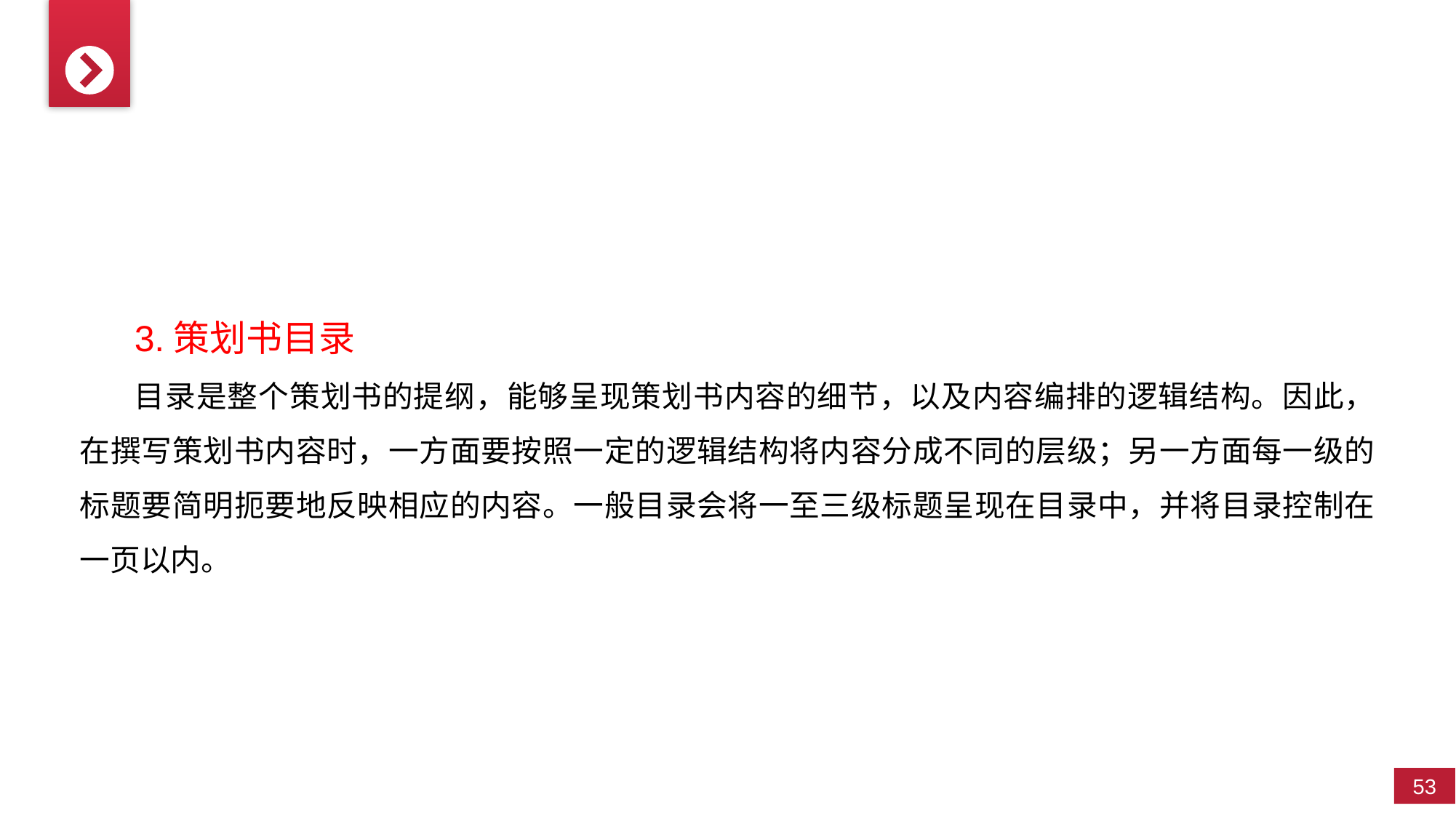

3.策划书目录
目录是整个策划书的提纲，能够呈现策划书内容的细节，以及内容编排的逻辑结构。因此，在撰写策划书内容时，一方面要按照一定的逻辑结构将内容分成不同的层级；另一方面每一级的标题要简明扼要地反映相应的内容。一般目录会将一至三级标题呈现在目录中，并将目录控制在一页以内。